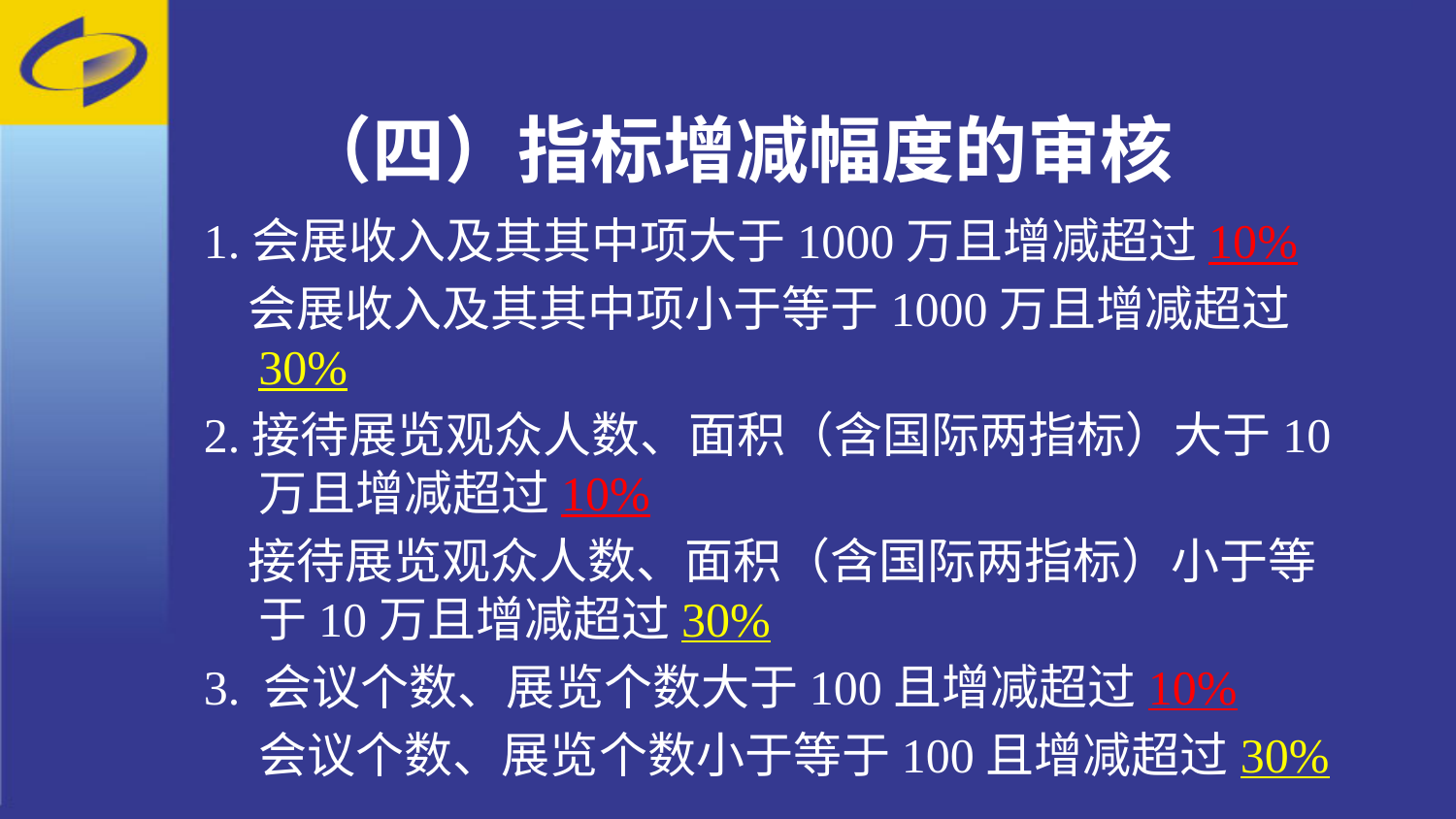

（四）指标增减幅度的审核
1.会展收入及其其中项大于1000万且增减超过10%
   会展收入及其其中项小于等于1000万且增减超过30%
2.接待展览观众人数、面积（含国际两指标）大于10万且增减超过10%
   接待展览观众人数、面积（含国际两指标）小于等于10万且增减超过30%
3. 会议个数、展览个数大于100且增减超过10%
    会议个数、展览个数小于等于100且增减超过30%